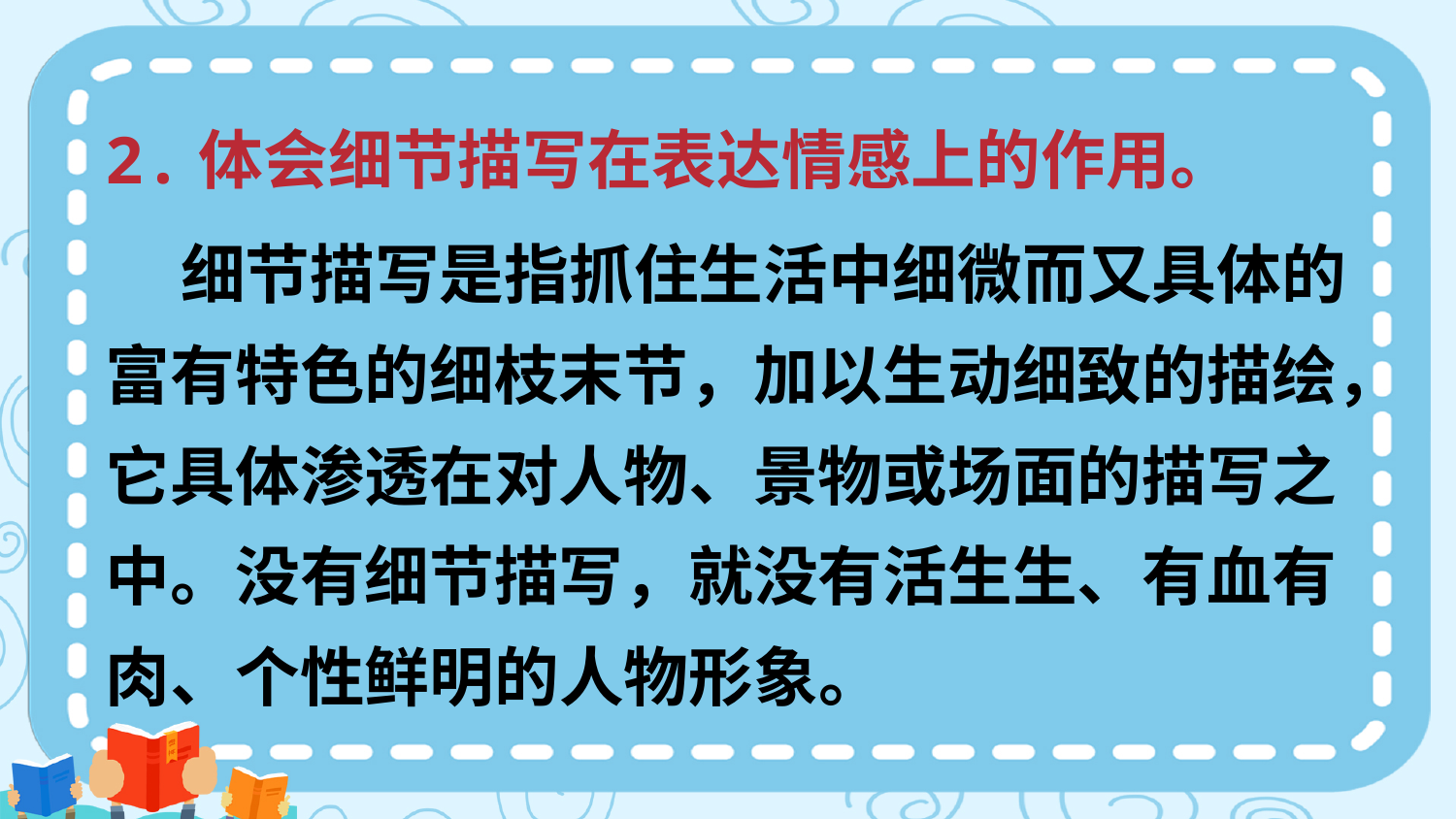

2.体会细节描写在表达情感上的作用。
    细节描写是指抓住生活中细微而又具体的富有特色的细枝末节，加以生动细致的描绘，它具体渗透在对人物、景物或场面的描写之中。没有细节描写，就没有活生生、有血有肉、个性鲜明的人物形象。